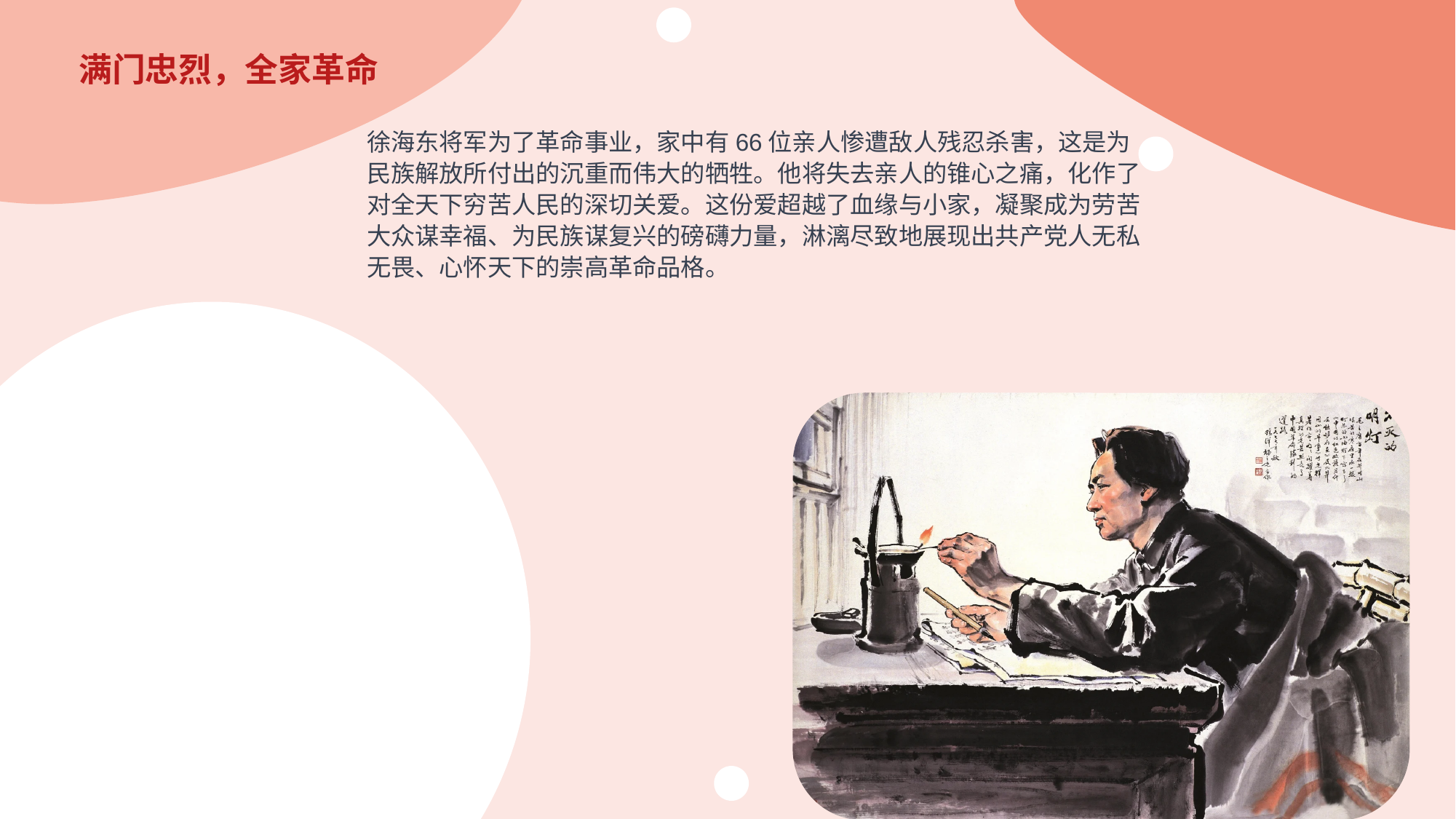

满门忠烈，全家革命
徐海东将军为了革命事业，家中有66位亲人惨遭敌人残忍杀害，这是为民族解放所付出的沉重而伟大的牺牲。他将失去亲人的锥心之痛，化作了对全天下穷苦人民的深切关爱。这份爱超越了血缘与小家，凝聚成为劳苦大众谋幸福、为民族谋复兴的磅礴力量，淋漓尽致地展现出共产党人无私无畏、心怀天下的崇高革命品格。